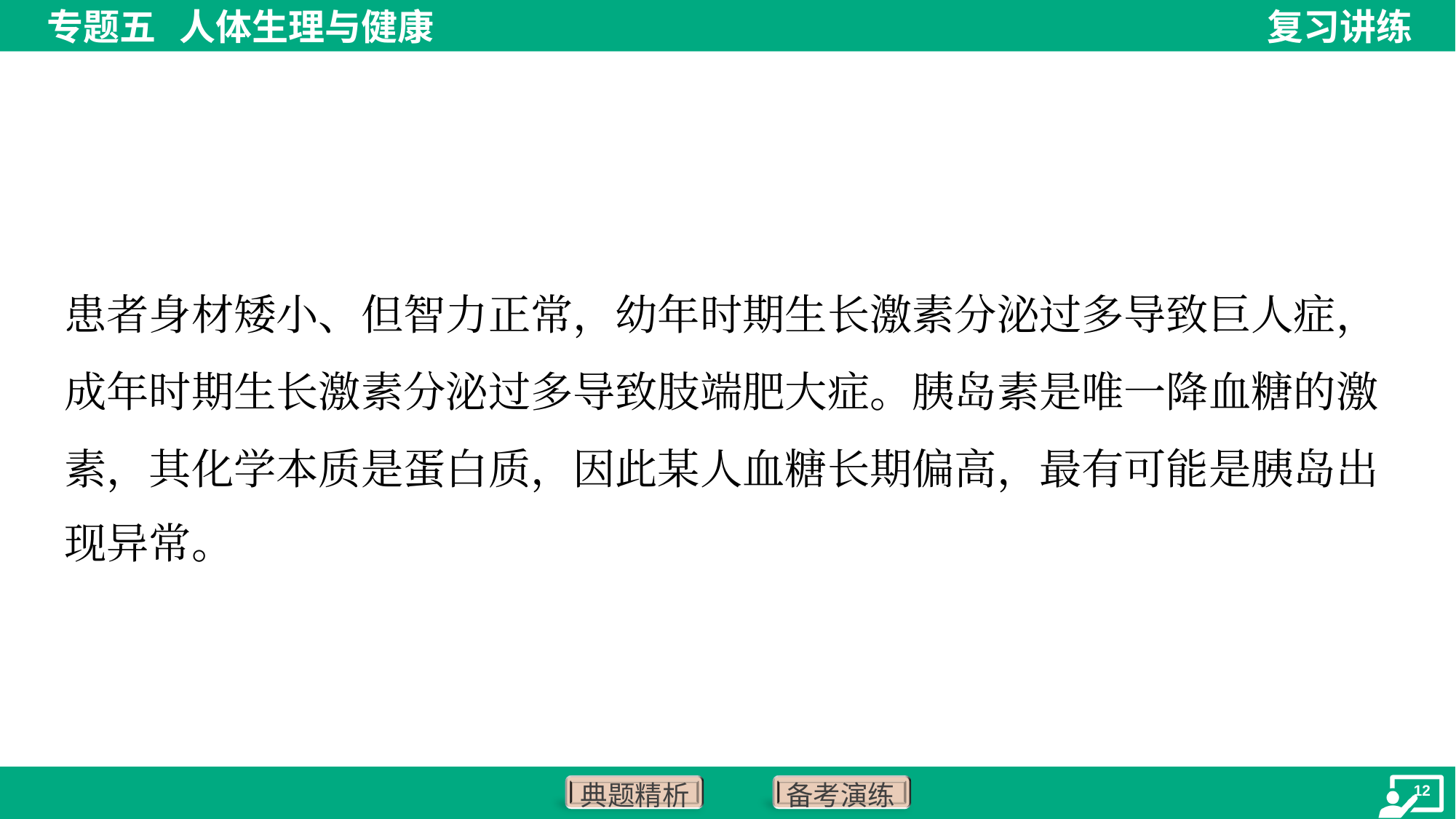

患者身材矮小、但智力正常，幼年时期生长激素分泌过多导致巨人症，
成年时期生长激素分泌过多导致肢端肥大症。胰岛素是唯一降血糖的激
素，其化学本质是蛋白质，因此某人血糖长期偏高，最有可能是胰岛出
现异常。